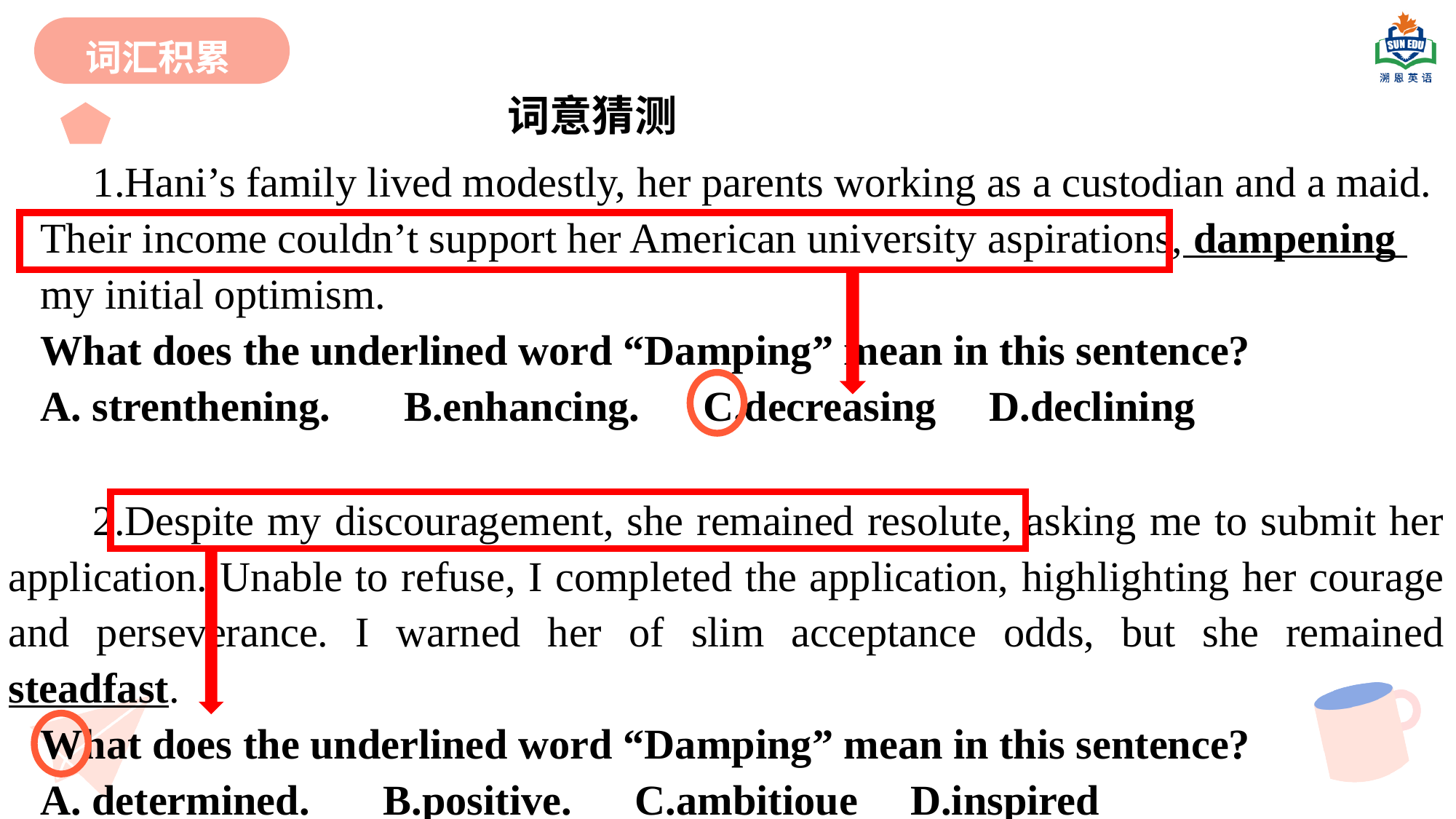

词汇积累
 词意猜测

     1.Hani’s family lived modestly, her parents working as a custodian and a maid.
Their income couldn’t support her American university aspirations, dampening
my initial optimism.
What does the underlined word “Damping” mean in this sentence?
A. strenthening.       B.enhancing.      C.decreasing     D.declining

    2.Despite my discouragement, she remained resolute, asking me to submit her application. Unable to refuse, I completed the application, highlighting her courage and perseverance. I warned her of slim acceptance odds, but she remained steadfast.
What does the underlined word “Damping” mean in this sentence?
A. determined.       B.positive.      C.ambitioue     D.inspired